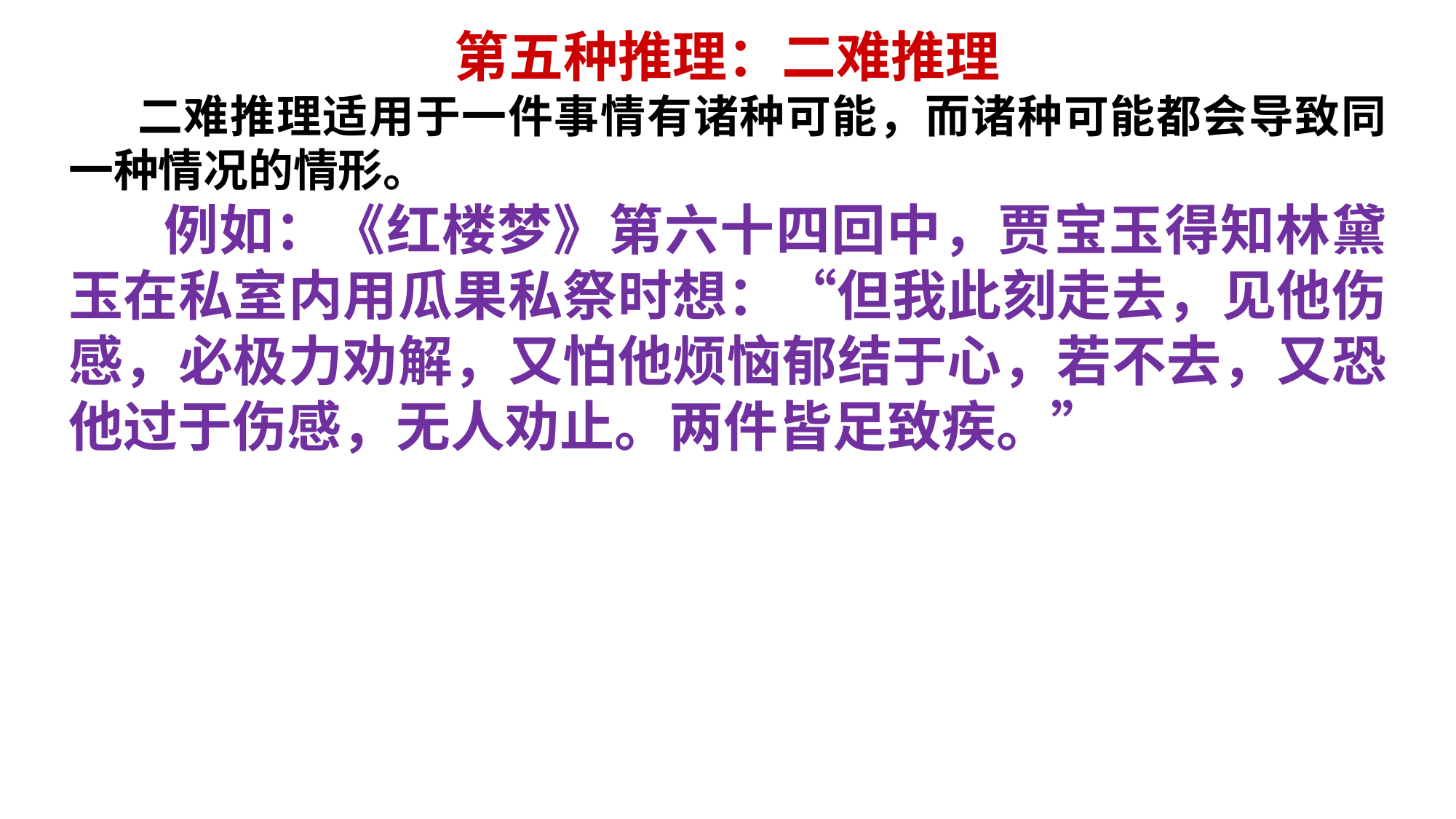

第五种推理：二难推理
     二难推理适用于一件事情有诸种可能，而诸种可能都会导致同一种情况的情形。
       例如：《红楼梦》第六十四回中，贾宝玉得知林黛玉在私室内用瓜果私祭时想：“但我此刻走去，见他伤感，必极力劝解，又怕他烦恼郁结于心，若不去，又恐他过于伤感，无人劝止。两件皆足致疾。”